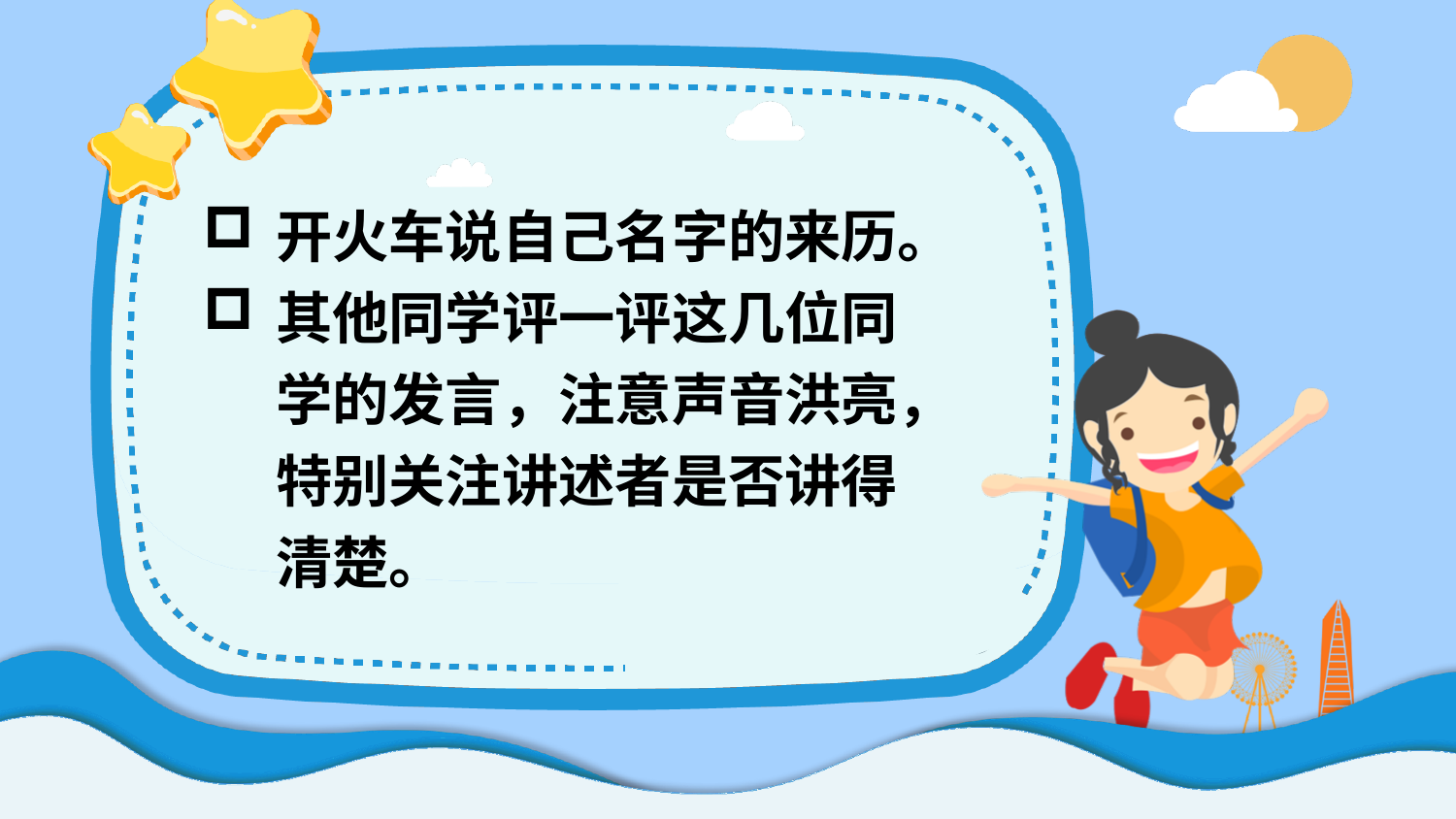

开火车说自己名字的来历。
其他同学评一评这几位同学的发言，注意声音洪亮，特别关注讲述者是否讲得清楚。